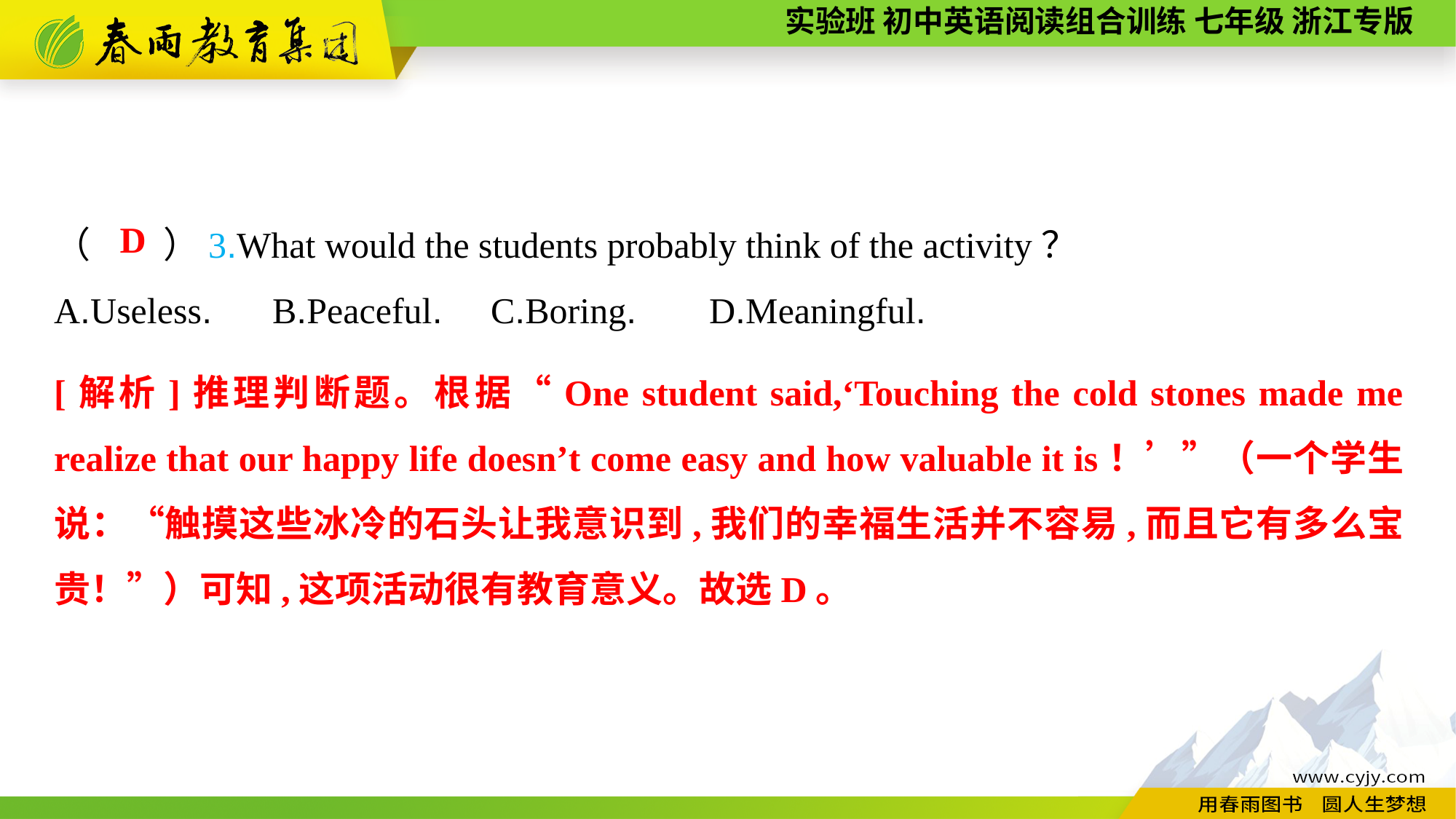

（　　）3.What would the students probably think of the activity？
A.Useless.	B.Peaceful.	C.Boring.	D.Meaningful.
D
[解析]推理判断题。根据“One student said,‘Touching the cold stones made me realize that our happy life doesn’t come easy and how valuable it is！’”（一个学生说：“触摸这些冰冷的石头让我意识到,我们的幸福生活并不容易,而且它有多么宝贵！”）可知,这项活动很有教育意义。故选D。